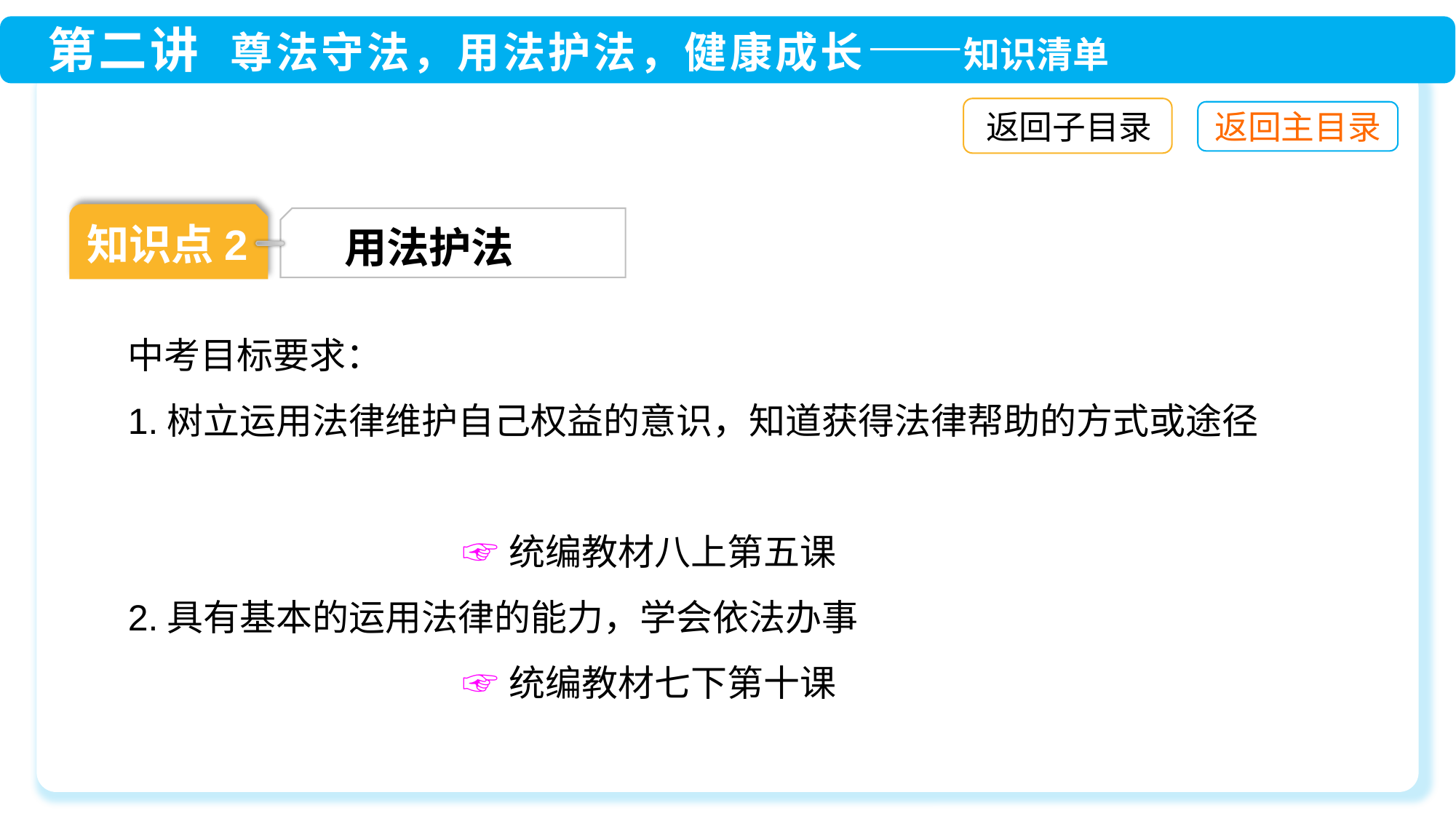

返回子目录
知识点2
用法护法

中考目标要求：
1.树立运用法律维护自己权益的意识，知道获得法律帮助的方式或途径
                                         ☞统编教材八上第五课
2.具有基本的运用法律的能力，学会依法办事
                                         ☞统编教材七下第十课